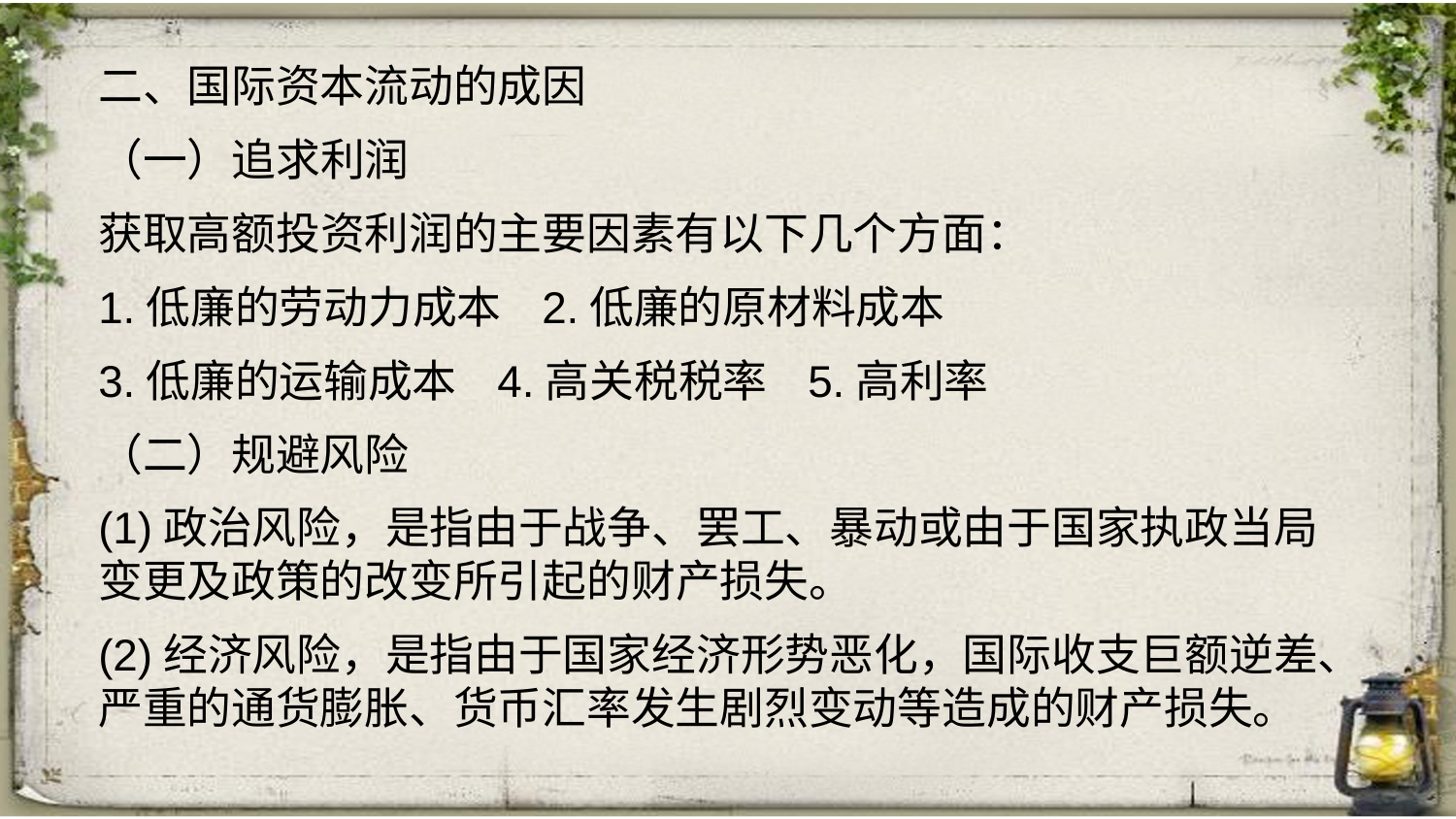

二、国际资本流动的成因
（一）追求利润
获取高额投资利润的主要因素有以下几个方面：
1.低廉的劳动力成本   2.低廉的原材料成本
3.低廉的运输成本   4.高关税税率   5.高利率
（二）规避风险
(1)政治风险，是指由于战争、罢工、暴动或由于国家执政当局变更及政策的改变所引起的财产损失。
(2)经济风险，是指由于国家经济形势恶化，国际收支巨额逆差、严重的通货膨胀、货币汇率发生剧烈变动等造成的财产损失。